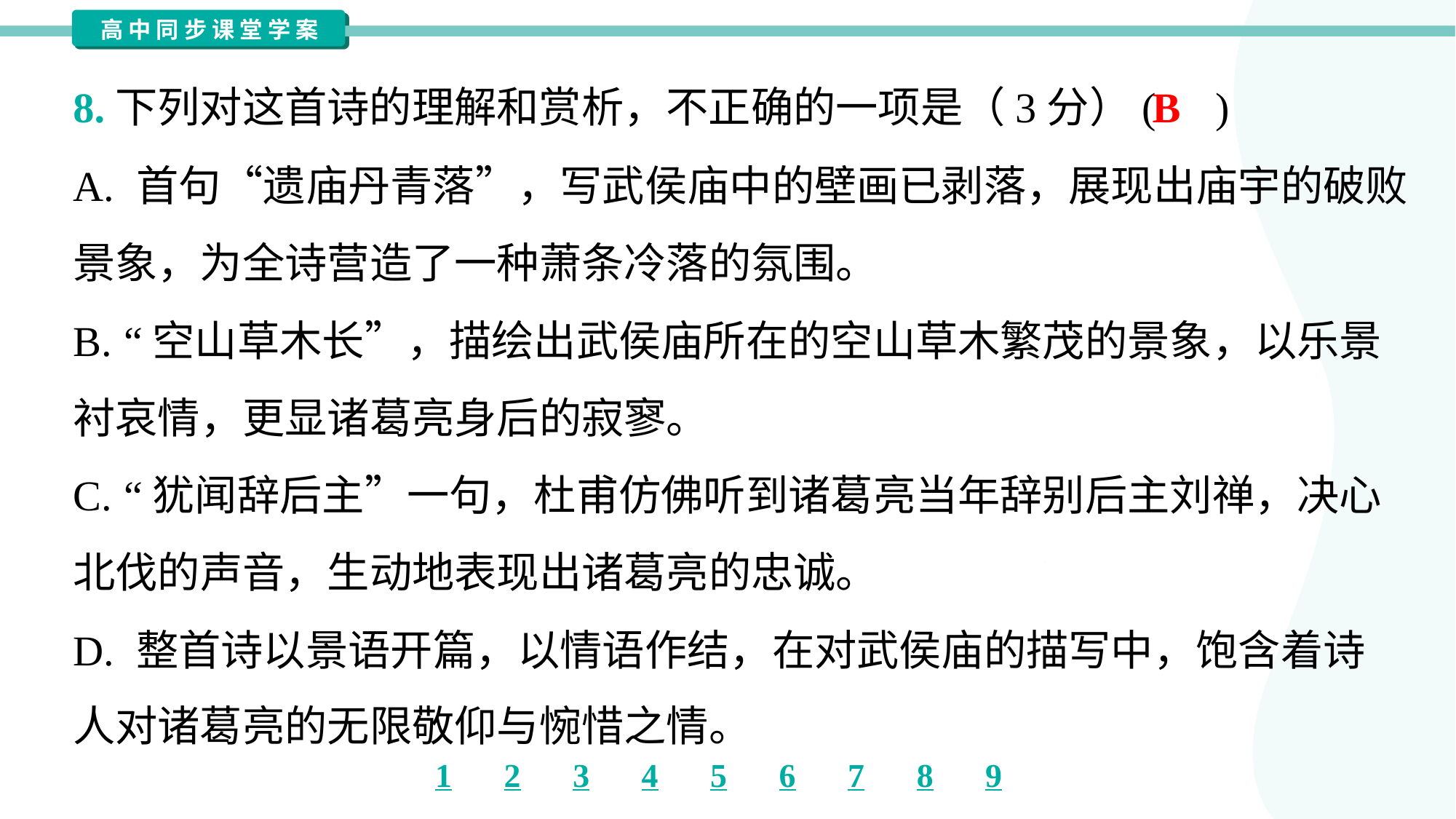

B
8.下列对这首诗的理解和赏析，不正确的一项是（3分）(     )
A. 首句“遗庙丹青落”，写武侯庙中的壁画已剥落，展现出庙宇的破败
景象，为全诗营造了一种萧条冷落的氛围。
B. “空山草木长”，描绘出武侯庙所在的空山草木繁茂的景象，以乐景
衬哀情，更显诸葛亮身后的寂寥。
C. “犹闻辞后主”一句，杜甫仿佛听到诸葛亮当年辞别后主刘禅，决心
北伐的声音，生动地表现出诸葛亮的忠诚。
D. 整首诗以景语开篇，以情语作结，在对武侯庙的描写中，饱含着诗
人对诸葛亮的无限敬仰与惋惜之情。